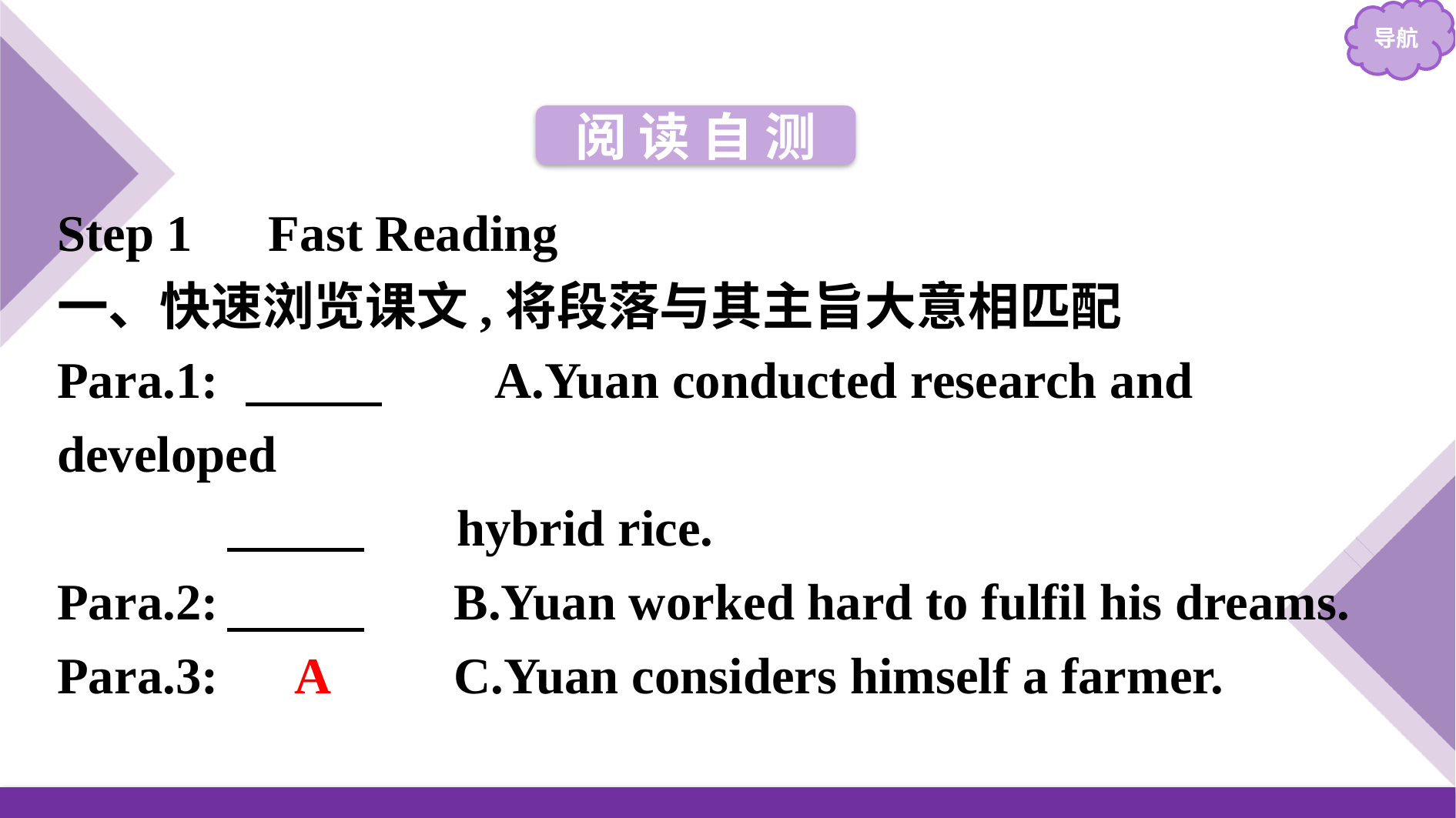

阅 读 自 测
Step 1　Fast Reading
一、快速浏览课文,将段落与其主旨大意相匹配
Para.1:　C　　   A.Yuan conducted research and developed
                               hybrid rice.
Para.2:　D 	B.Yuan worked hard to fulfil his dreams.
Para.3:　A 	C.Yuan considers himself a farmer.